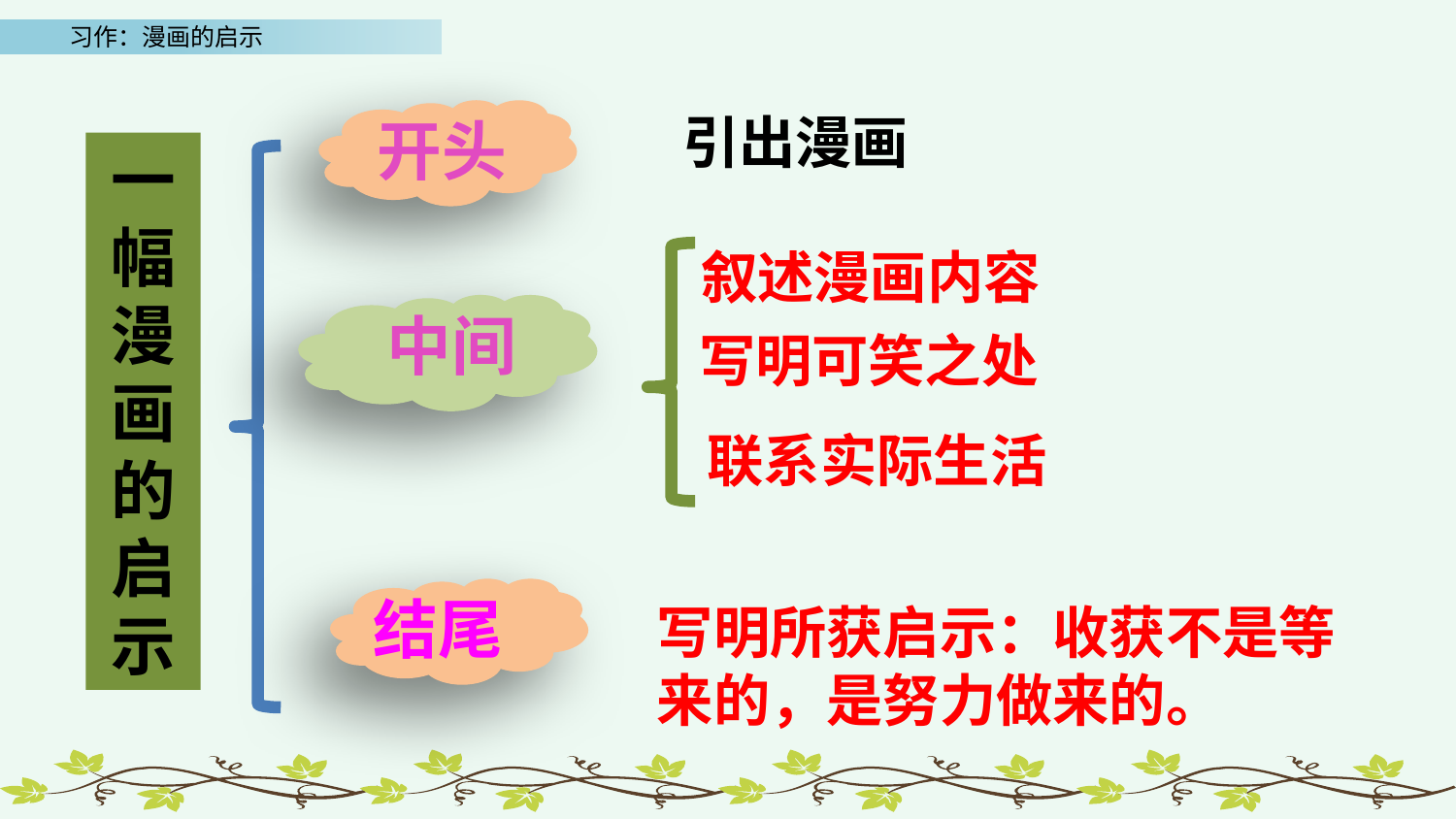

开头
引出漫画
一幅漫画的启示

叙述漫画内容

中间
写明可笑之处
联系实际生活

结尾
写明所获启示：收获不是等来的，是努力做来的。